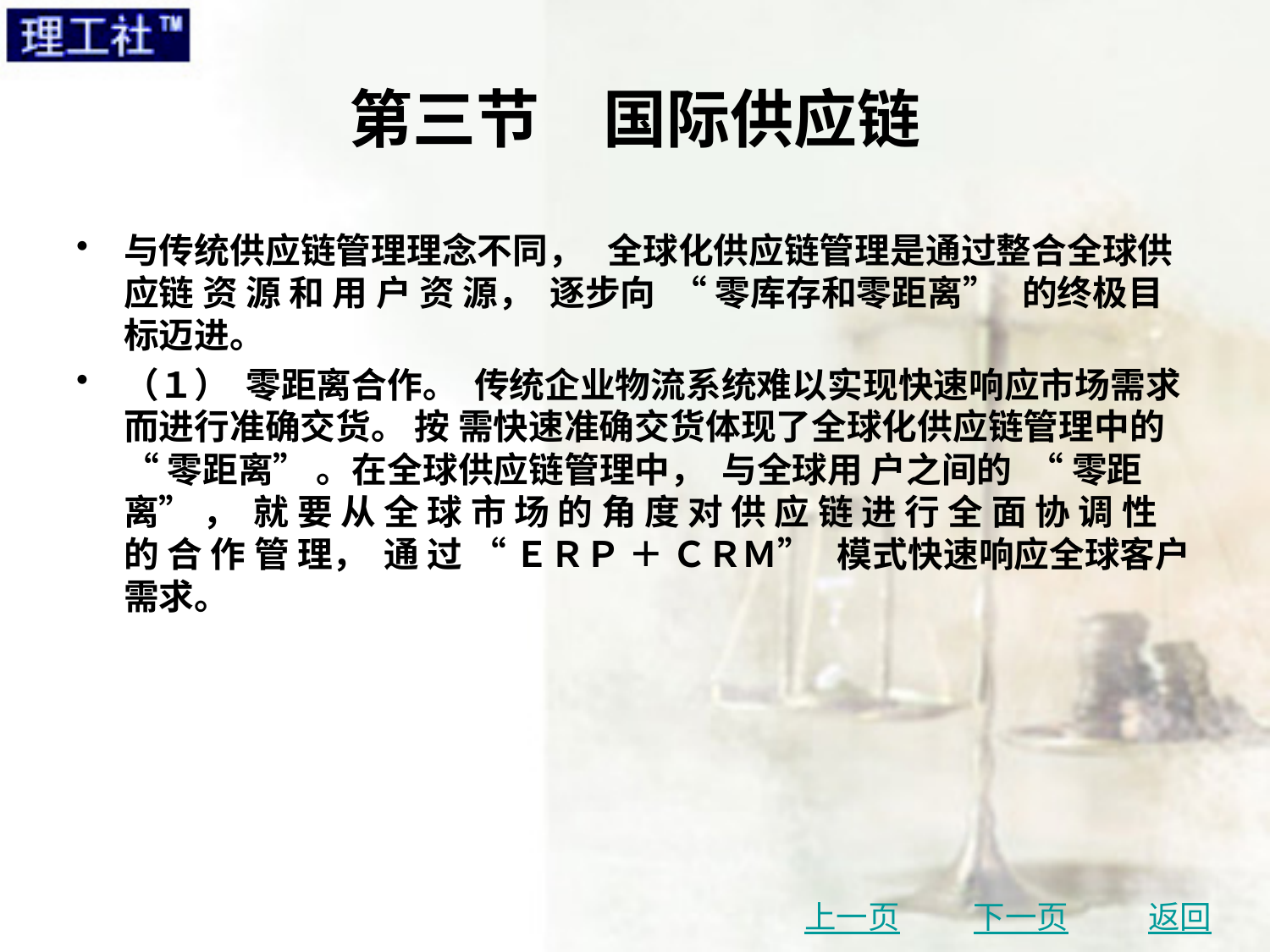

# 第三节　国际供应链
与传统供应链管理理念不同，   全球化供应链管理是通过整合全球供应链 资 源 和 用 户 资 源，  逐步向  “ 零库存和零距离”   的终极目标迈进。
（１）  零距离合作。  传统企业物流系统难以实现快速响应市场需求而进行准确交货。 按 需快速准确交货体现了全球化供应链管理中的  “ 零距离” 。在全球供应链管理中，  与全球用 户之间的  “ 零距 离” ，  就 要 从 全 球 市 场 的 角 度 对 供 应 链 进 行 全 面 协 调 性 的 合 作 管 理，  通 过 “ ＥＲＰ ＋ ＣＲＭ”   模式快速响应全球客户需求。
上一页
下一页
返回